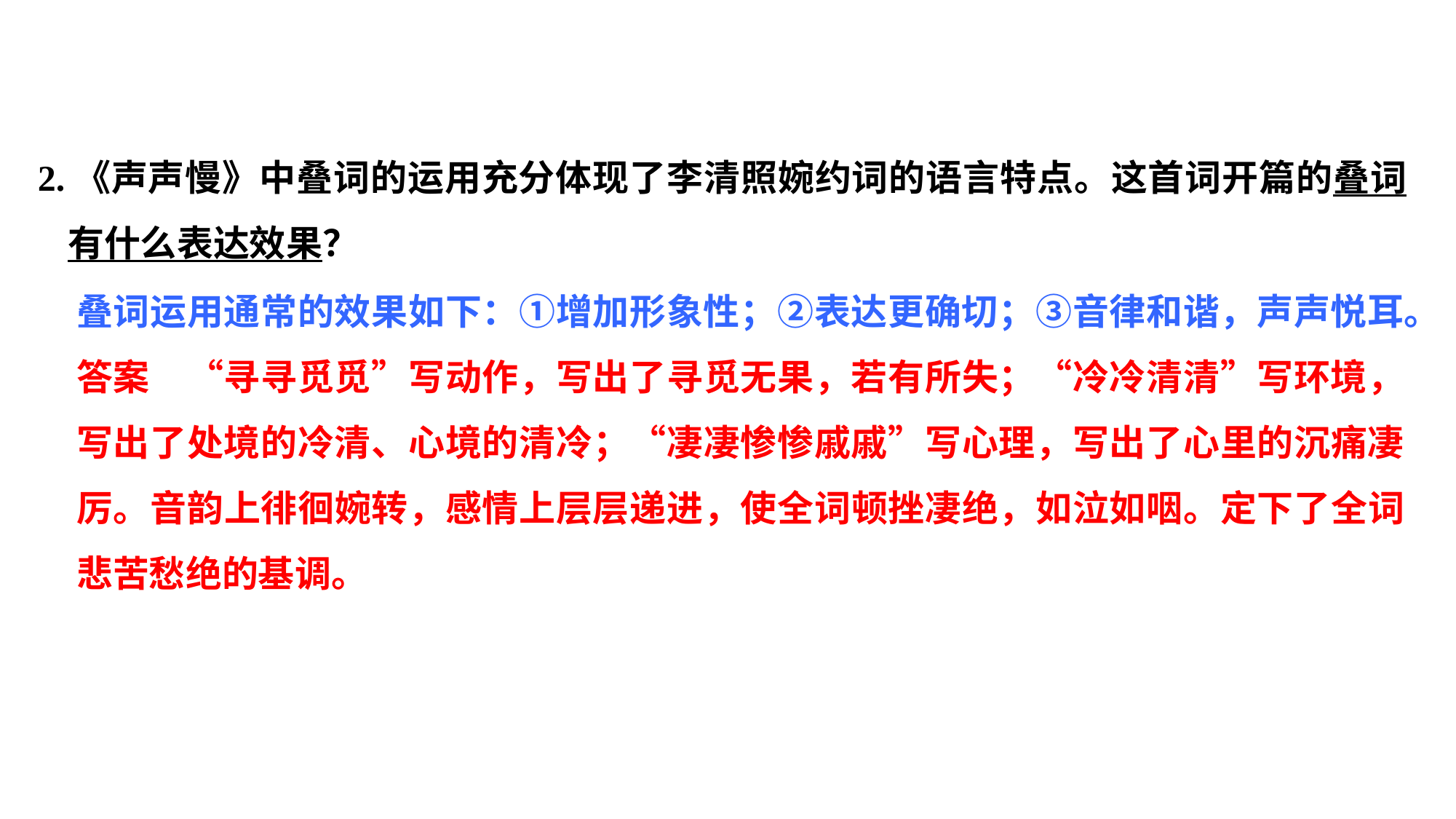

2.《声声慢》中叠词的运用充分体现了李清照婉约词的语言特点。这首词开篇的叠词有什么表达效果？
叠词运用通常的效果如下：①增加形象性；②表达更确切；③音律和谐，声声悦耳。
答案　“寻寻觅觅”写动作，写出了寻觅无果，若有所失；“冷冷清清”写环境，写出了处境的冷清、心境的清冷；“凄凄惨惨戚戚”写心理，写出了心里的沉痛凄厉。音韵上徘徊婉转，感情上层层递进，使全词顿挫凄绝，如泣如咽。定下了全词悲苦愁绝的基调。